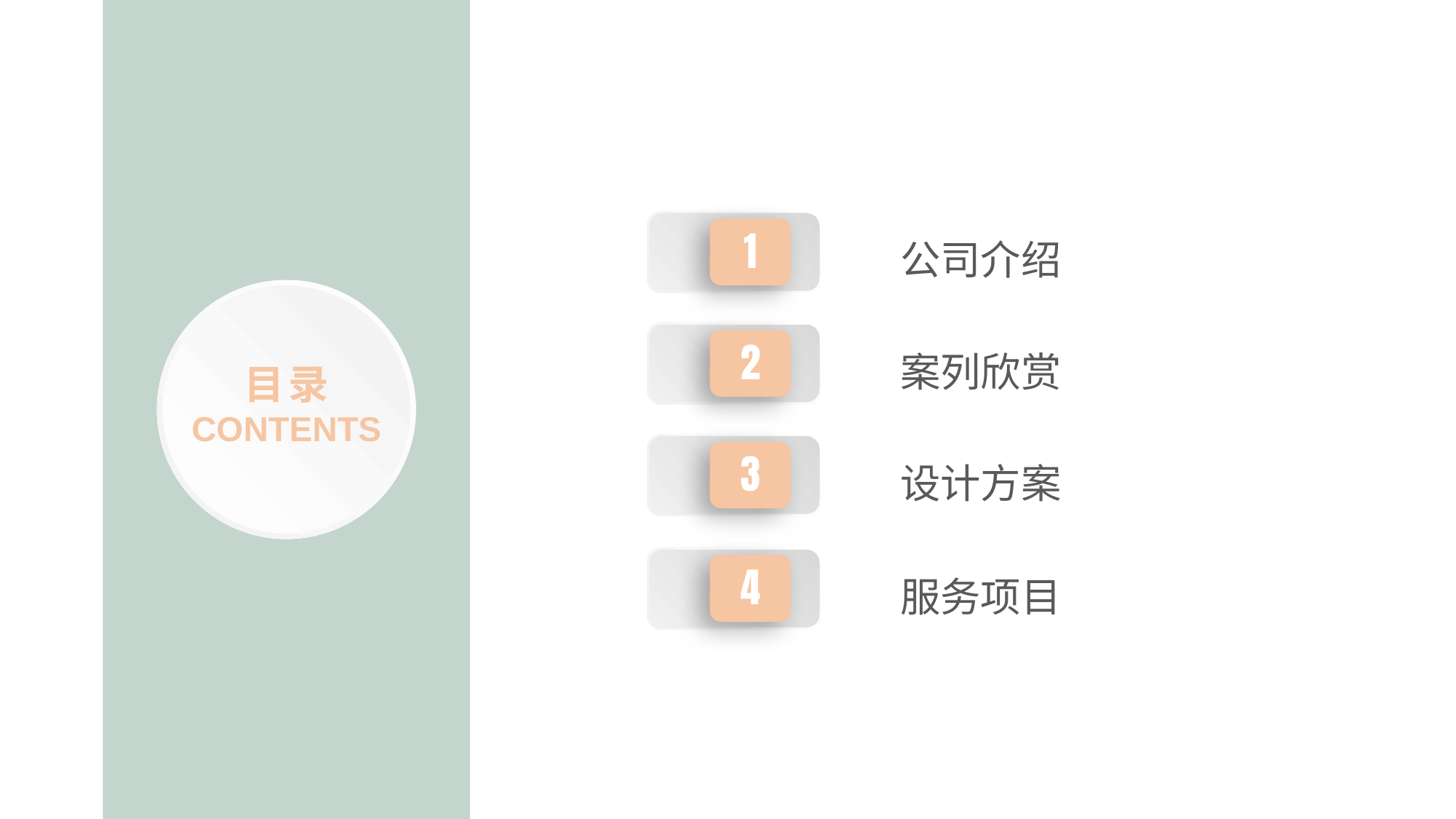

1
公司介绍

目录
contents

2
案列欣赏

3
设计方案

4
服务项目